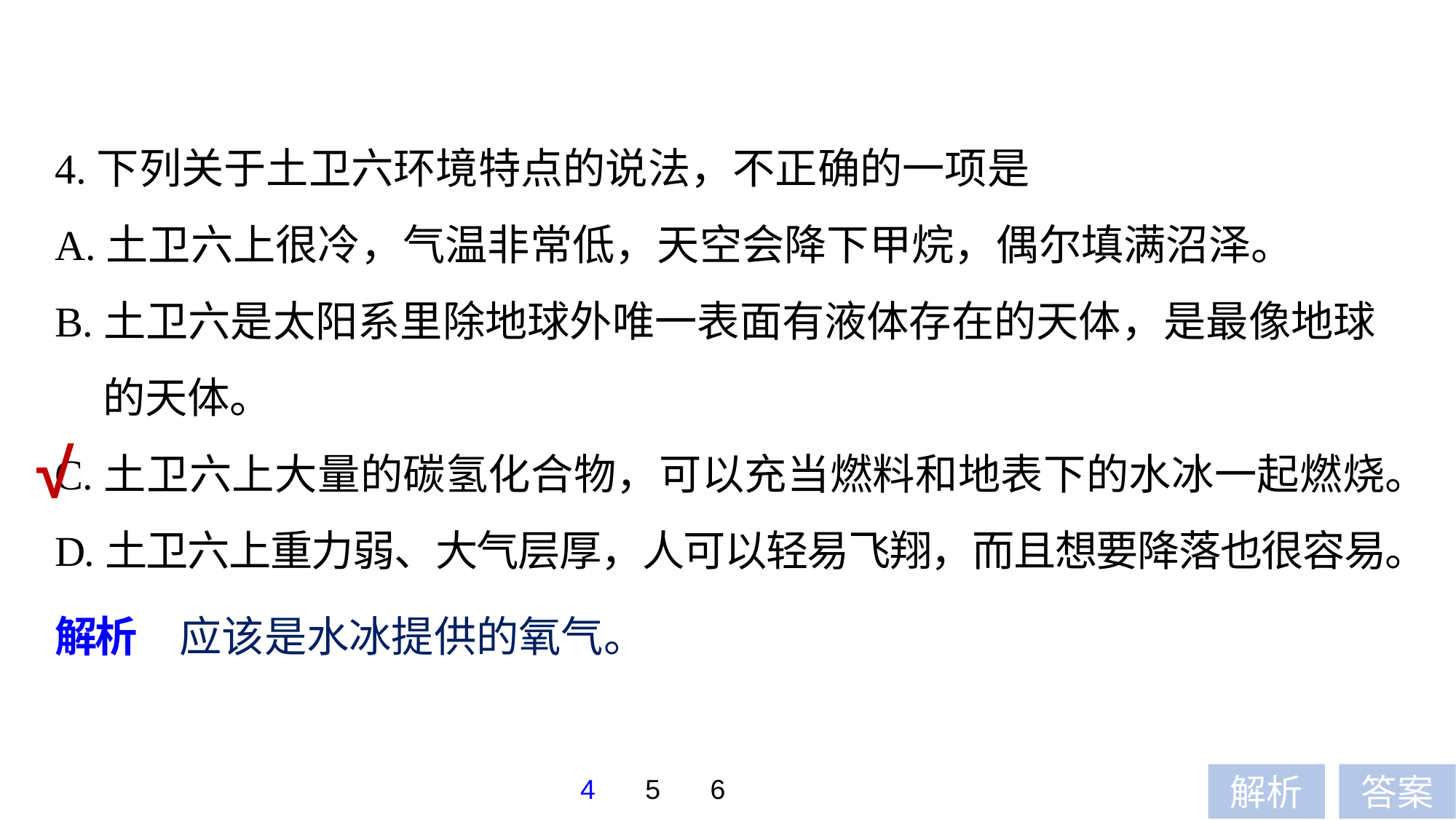

4.下列关于土卫六环境特点的说法，不正确的一项是
A.土卫六上很冷，气温非常低，天空会降下甲烷，偶尔填满沼泽。
B.土卫六是太阳系里除地球外唯一表面有液体存在的天体，是最像地球
    的天体。
C.土卫六上大量的碳氢化合物，可以充当燃料和地表下的水冰一起燃烧。
D.土卫六上重力弱、大气层厚，人可以轻易飞翔，而且想要降落也很容易。
√
解析　应该是水冰提供的氧气。
4
5
6
解析
答案